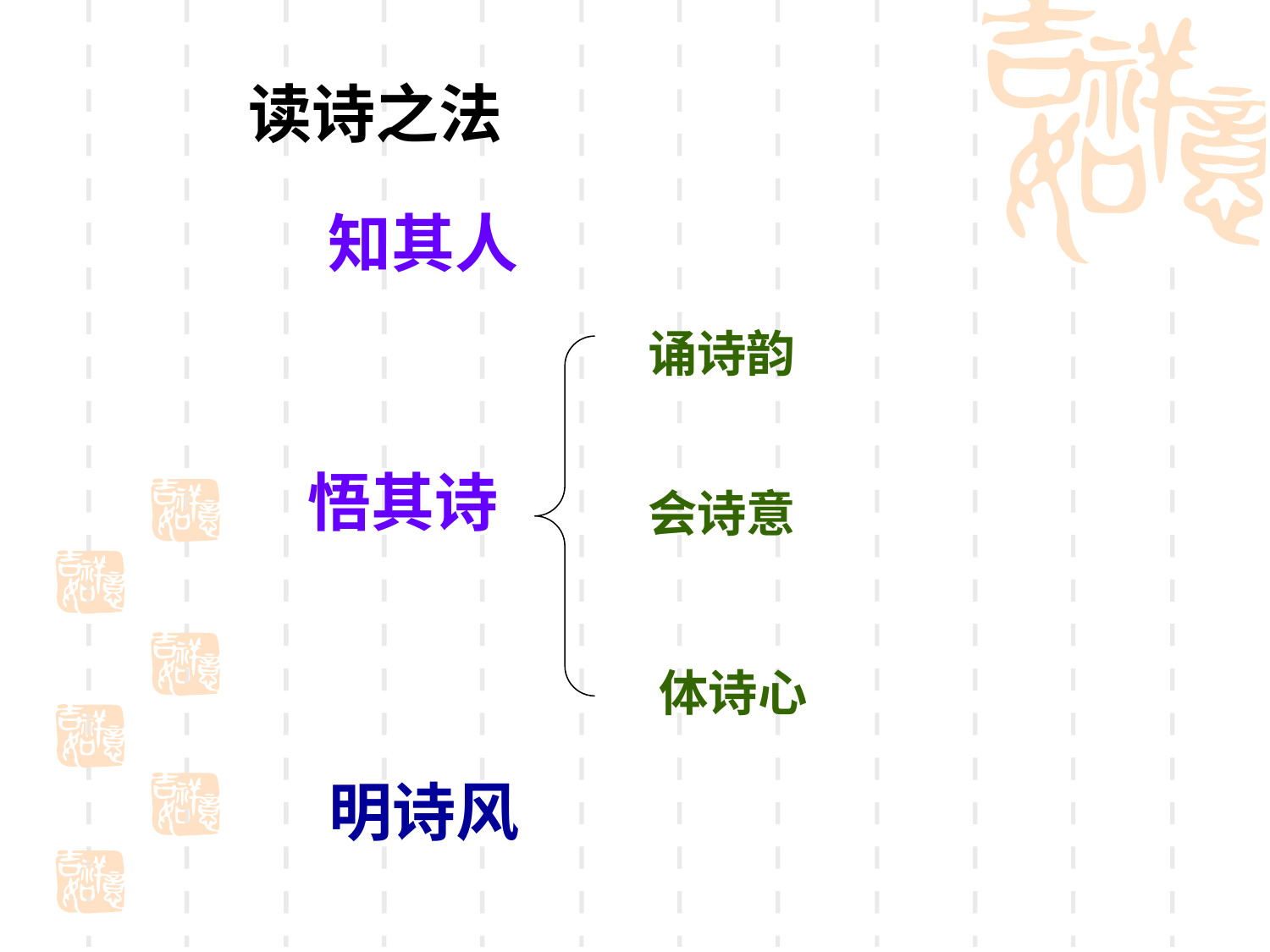

读诗之法
知其人
诵诗韵

悟其诗
会诗意
体诗心
明诗风